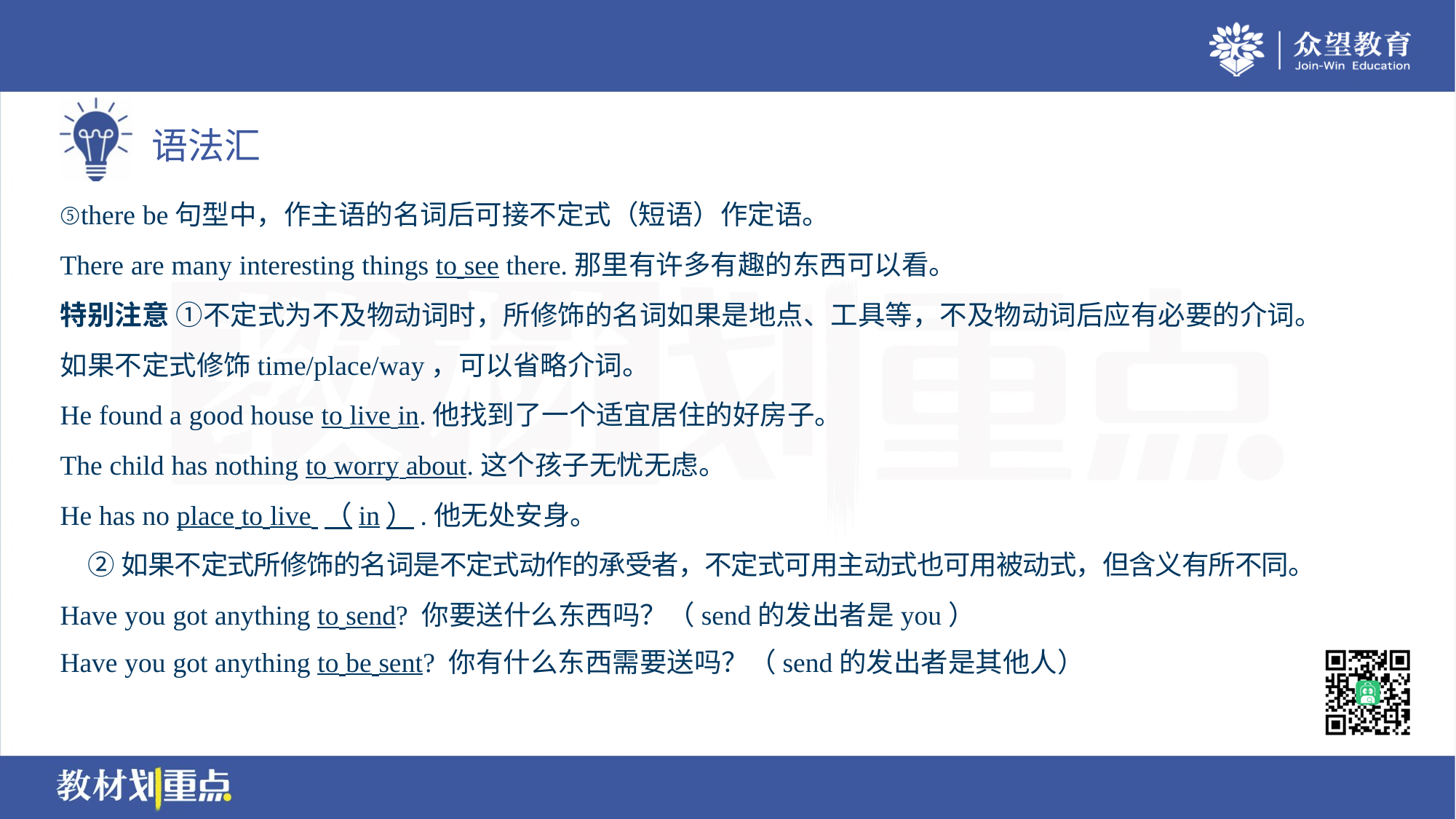

⑤there be句型中，作主语的名词后可接不定式（短语）作定语。
There are many interesting things to see there.那里有许多有趣的东西可以看。
特别注意 ①不定式为不及物动词时，所修饰的名词如果是地点、工具等，不及物动词后应有必要的介词。
如果不定式修饰time/place/way，可以省略介词。
He found a good house to live in.他找到了一个适宜居住的好房子。
The child has nothing to worry about.这个孩子无忧无虑。
He has no place to live （in）.他无处安身。
    ②如果不定式所修饰的名词是不定式动作的承受者，不定式可用主动式也可用被动式，但含义有所不同。
Have you got anything to send? 你要送什么东西吗？（send的发出者是you）
Have you got anything to be sent? 你有什么东西需要送吗？（send的发出者是其他人）